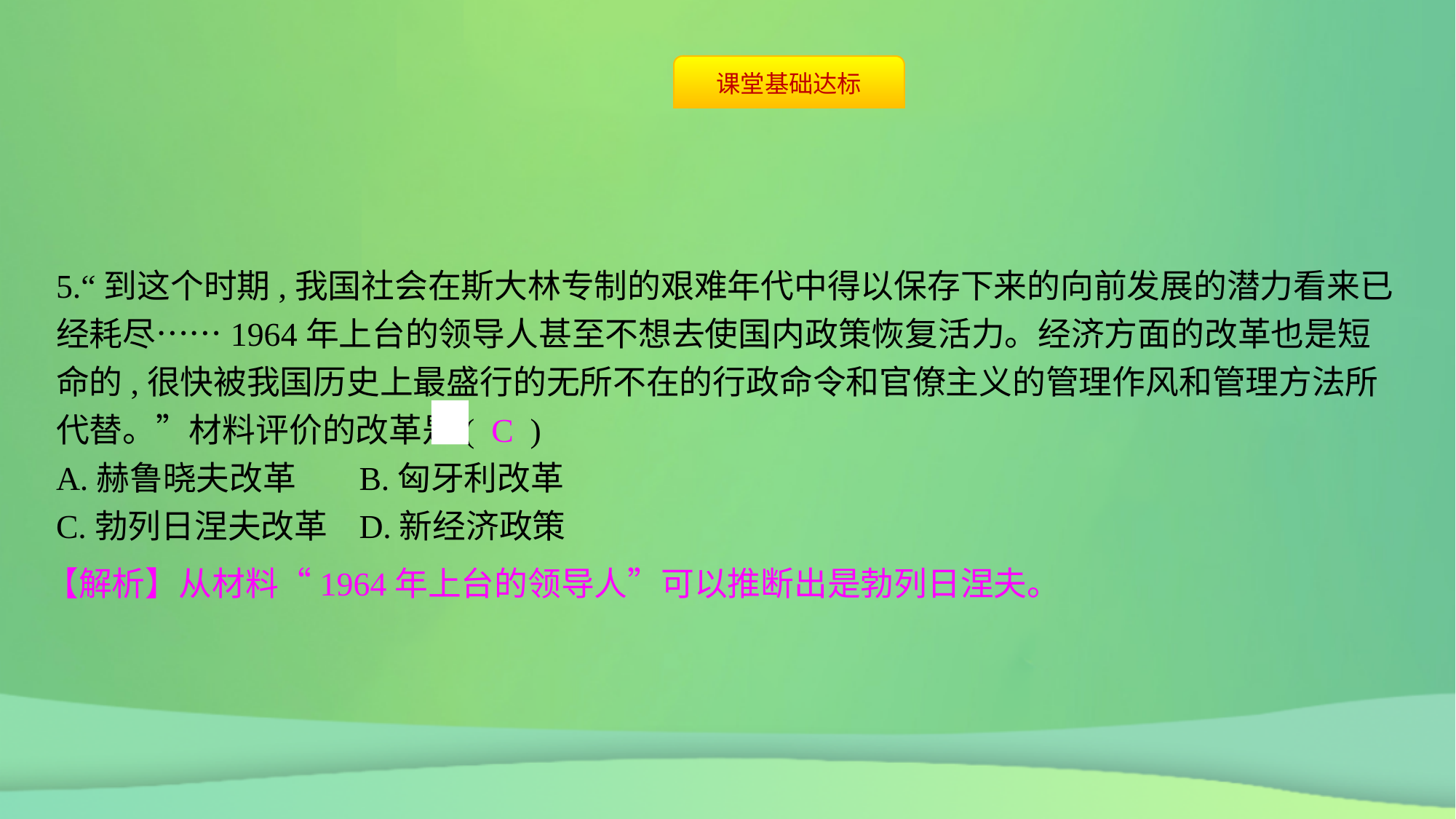

5.“到这个时期,我国社会在斯大林专制的艰难年代中得以保存下来的向前发展的潜力看来已经耗尽……1964年上台的领导人甚至不想去使国内政策恢复活力。经济方面的改革也是短命的,很快被我国历史上最盛行的无所不在的行政命令和官僚主义的管理作风和管理方法所代替。”材料评价的改革是(  C  )
A.赫鲁晓夫改革	B.匈牙利改革
C.勃列日涅夫改革	D.新经济政策

【解析】从材料“1964年上台的领导人”可以推断出是勃列日涅夫。